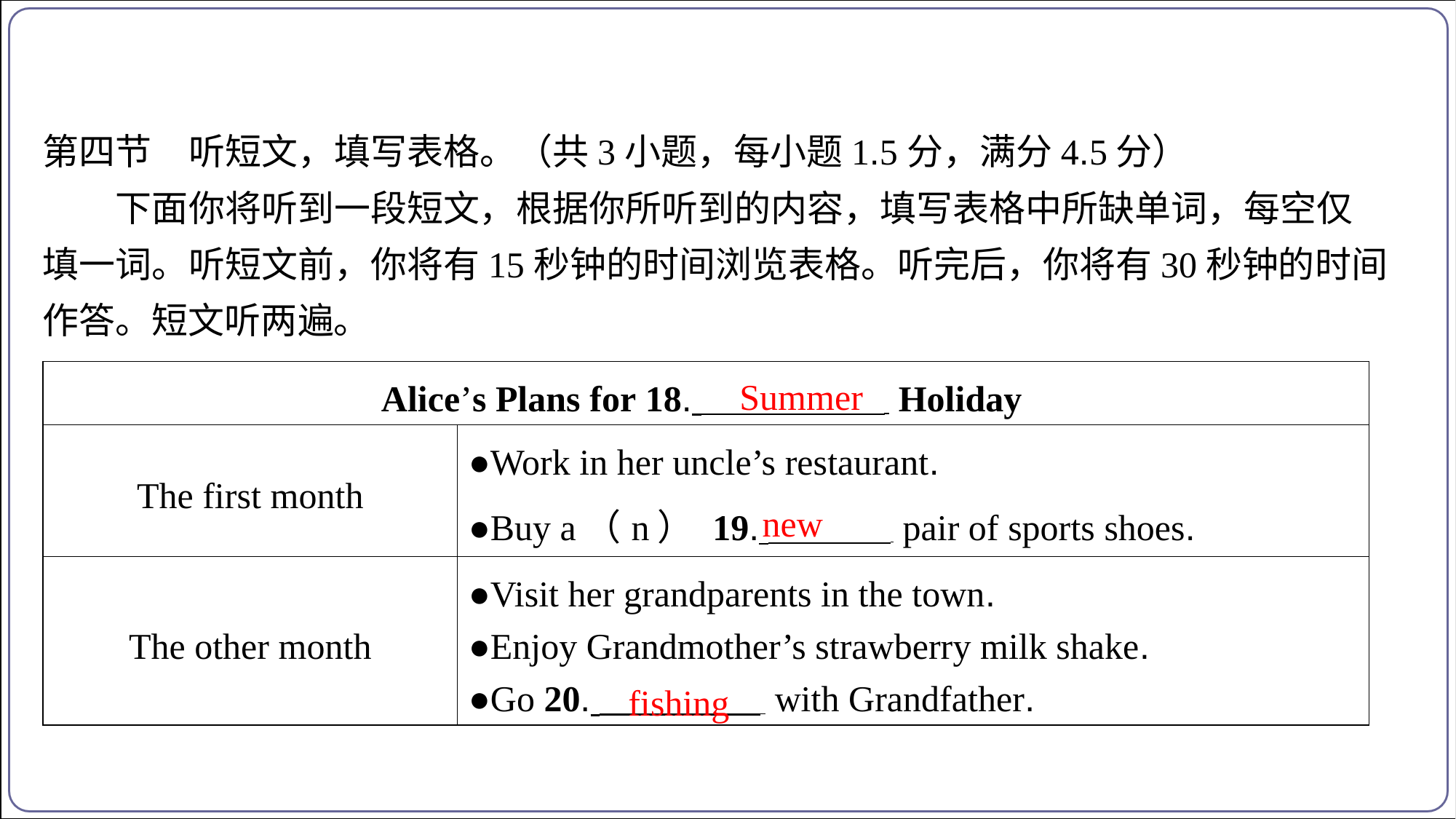

第四节　听短文，填写表格。（共3小题，每小题1.5分，满分4.5分）
下面你将听到一段短文，根据你所听到的内容，填写表格中所缺单词，每空仅
填一词。听短文前，你将有15秒钟的时间浏览表格。听完后，你将有30秒钟的时间
作答。短文听两遍。
| Alice’s Plans for 18. Holiday |  |
| --- | --- |
| The first month | ●Work in her uncle’s restaurant. ●Buy a（n） 19. pair of sports shoes. |
| The other month | ●Visit her grandparents in the town. ●Enjoy Grandmother’s strawberry milk shake. ●Go 20. with Grandfather. |
Summer
new
fishing